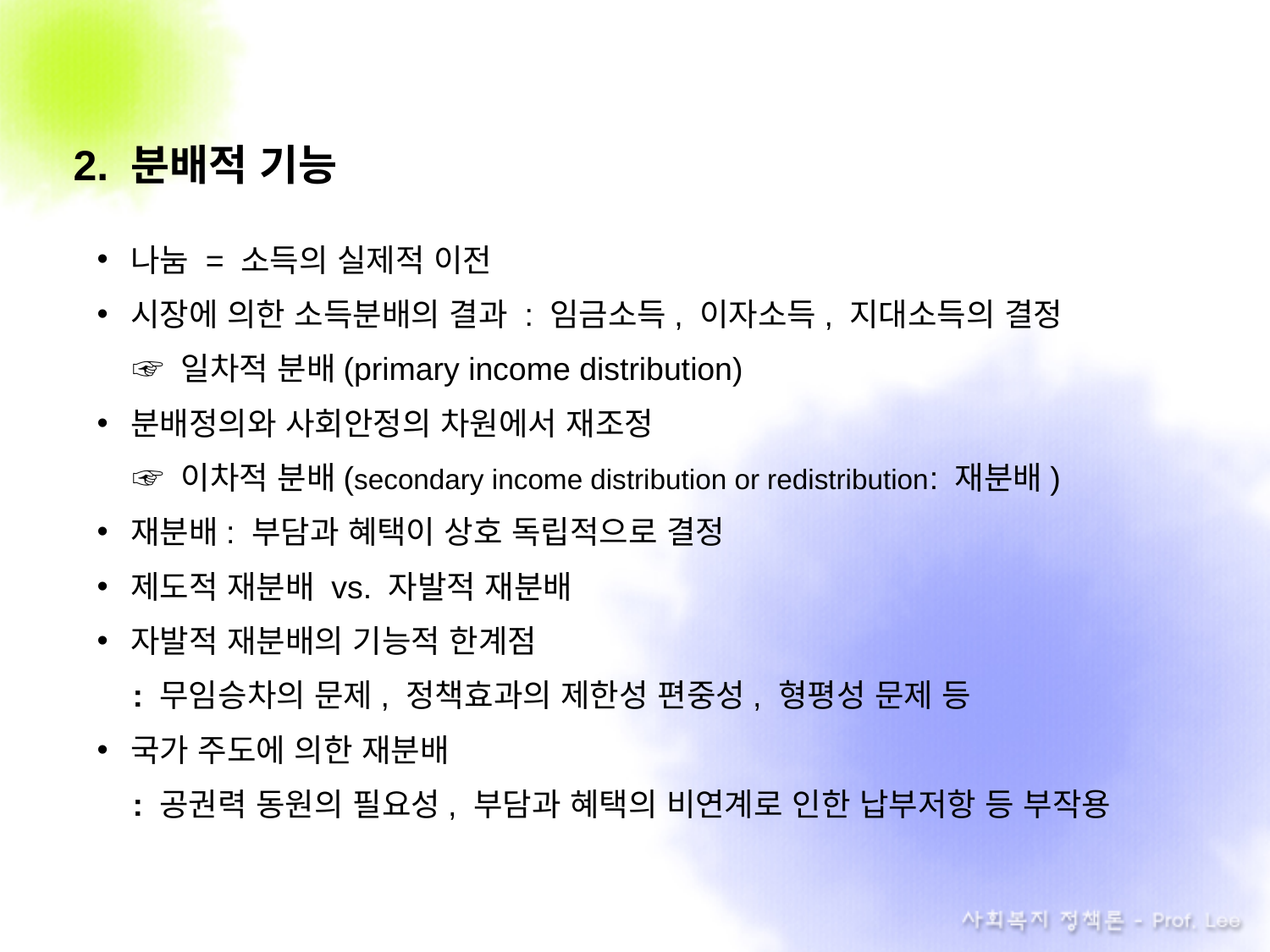

2. 분배적 기능

나눔 = 소득의 실제적 이전
시장에 의한 소득분배의 결과 : 임금소득, 이자소득, 지대소득의 결정
    ☞ 일차적 분배(primary income distribution)
분배정의와 사회안정의 차원에서 재조정
    ☞ 이차적 분배(secondary income distribution or redistribution: 재분배)
재분배: 부담과 혜택이 상호 독립적으로 결정
제도적 재분배 vs. 자발적 재분배
자발적 재분배의 기능적 한계점
    : 무임승차의 문제, 정책효과의 제한성 편중성, 형평성 문제 등
국가 주도에 의한 재분배
    : 공권력 동원의 필요성, 부담과 혜택의 비연계로 인한 납부저항 등 부작용